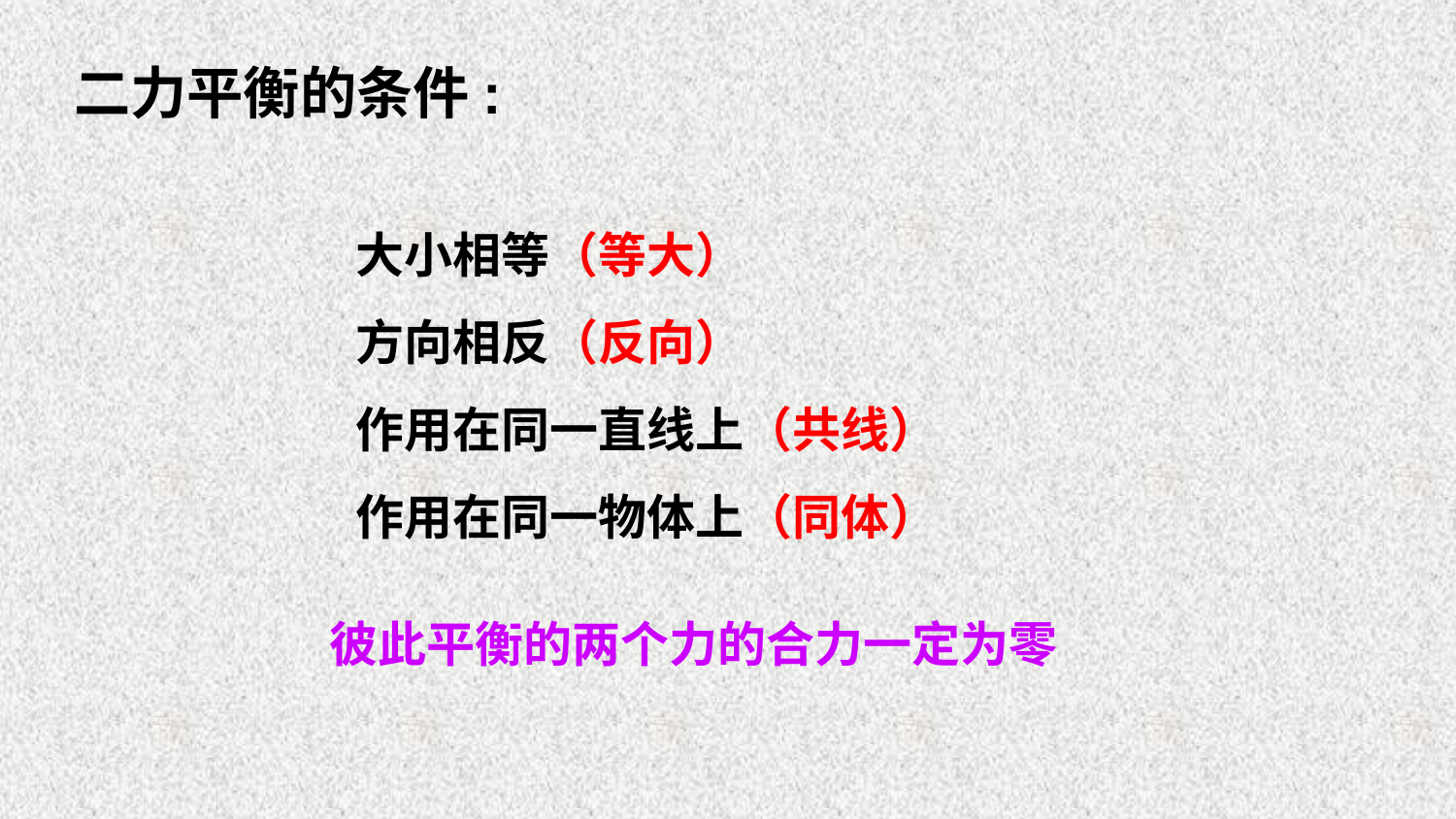

二力平衡的条件:
大小相等（等大）
方向相反（反向）
作用在同一直线上（共线）
作用在同一物体上（同体）
彼此平衡的两个力的合力一定为零